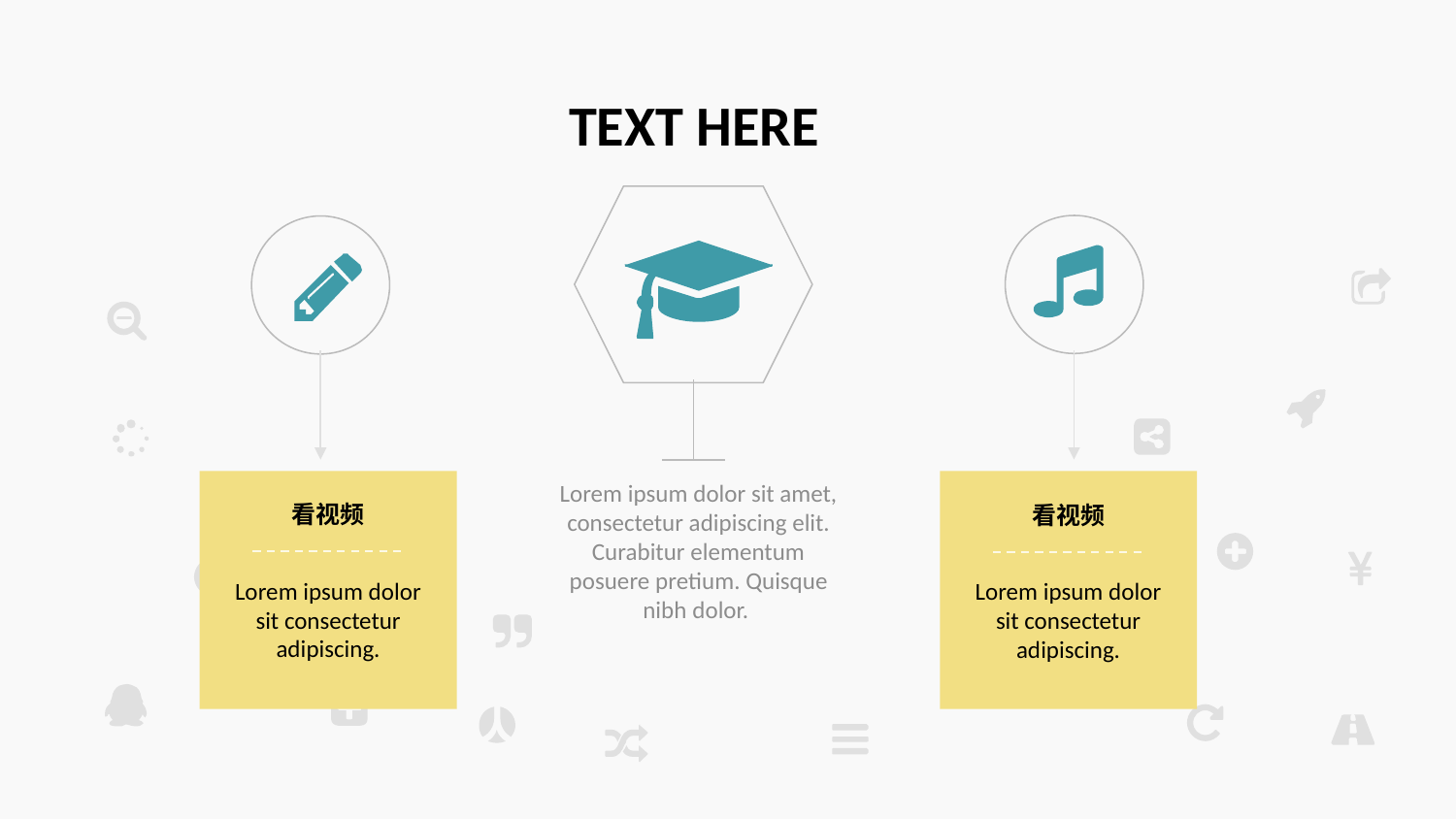

TEXT HERE

Lorem ipsum dolor sit amet, consectetur adipiscing elit. Curabitur elementum posuere pretium. Quisque nibh dolor.

看视频
看视频
Lorem ipsum dolor sit consectetur adipiscing.
Lorem ipsum dolor sit consectetur adipiscing.